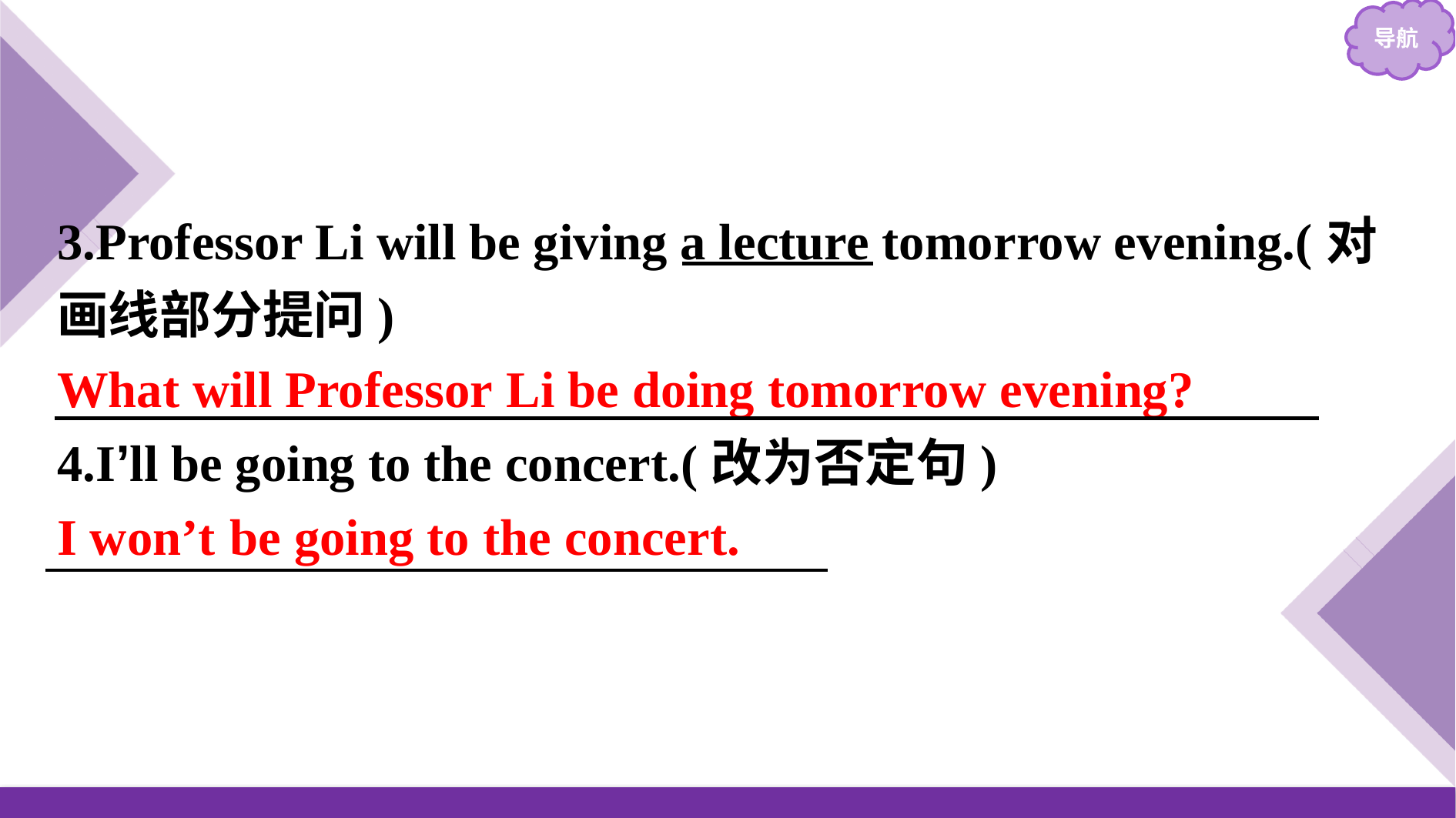

3.Professor Li will be giving a lecture tomorrow evening.(对画线部分提问)
What will Professor Li be doing tomorrow evening?
4.I’ll be going to the concert.(改为否定句)
I won’t be going to the concert.